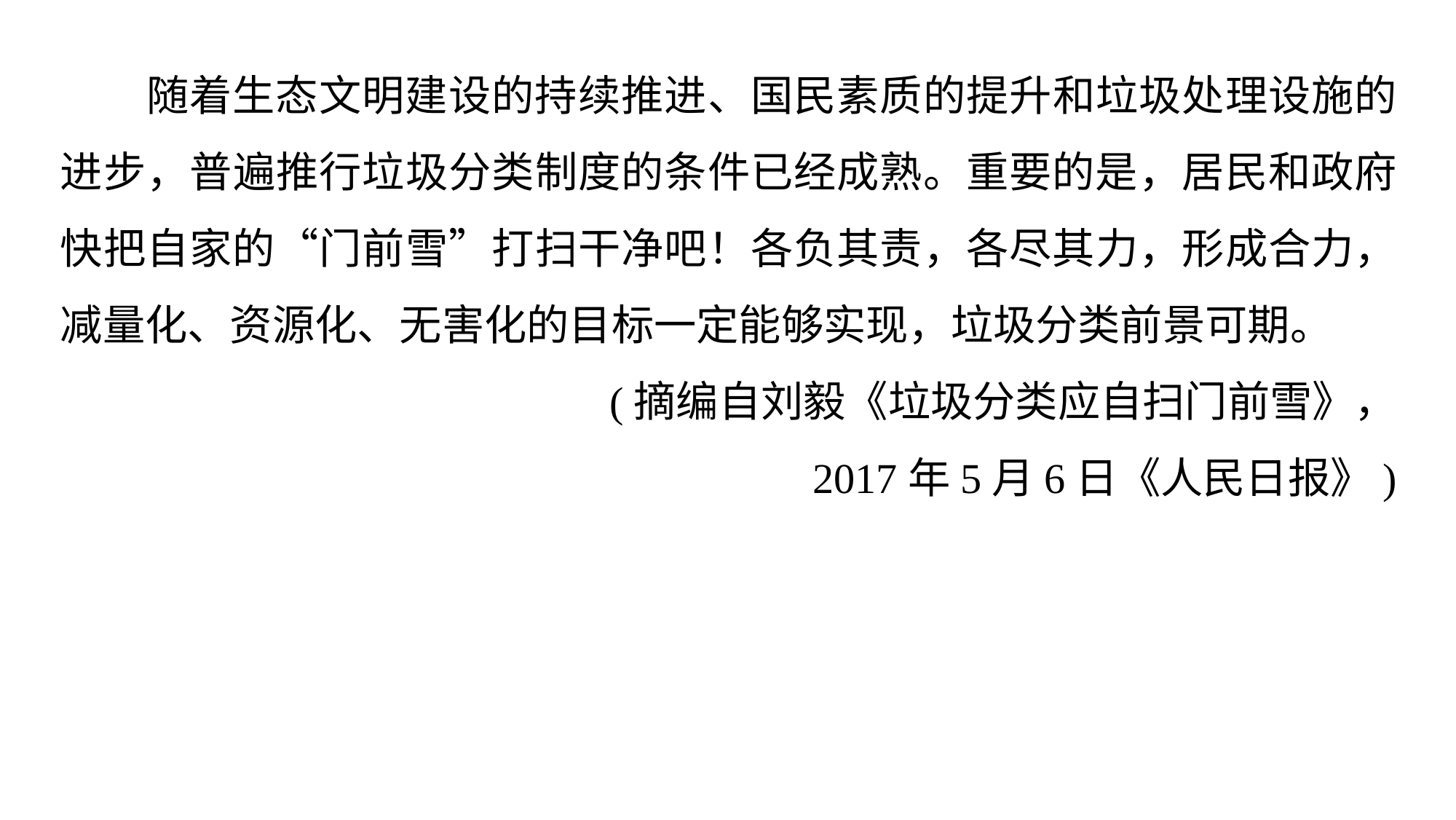

随着生态文明建设的持续推进、国民素质的提升和垃圾处理设施的进步，普遍推行垃圾分类制度的条件已经成熟。重要的是，居民和政府快把自家的“门前雪”打扫干净吧！各负其责，各尽其力，形成合力，减量化、资源化、无害化的目标一定能够实现，垃圾分类前景可期。
(摘编自刘毅《垃圾分类应自扫门前雪》，
2017年5月6日《人民日报》)